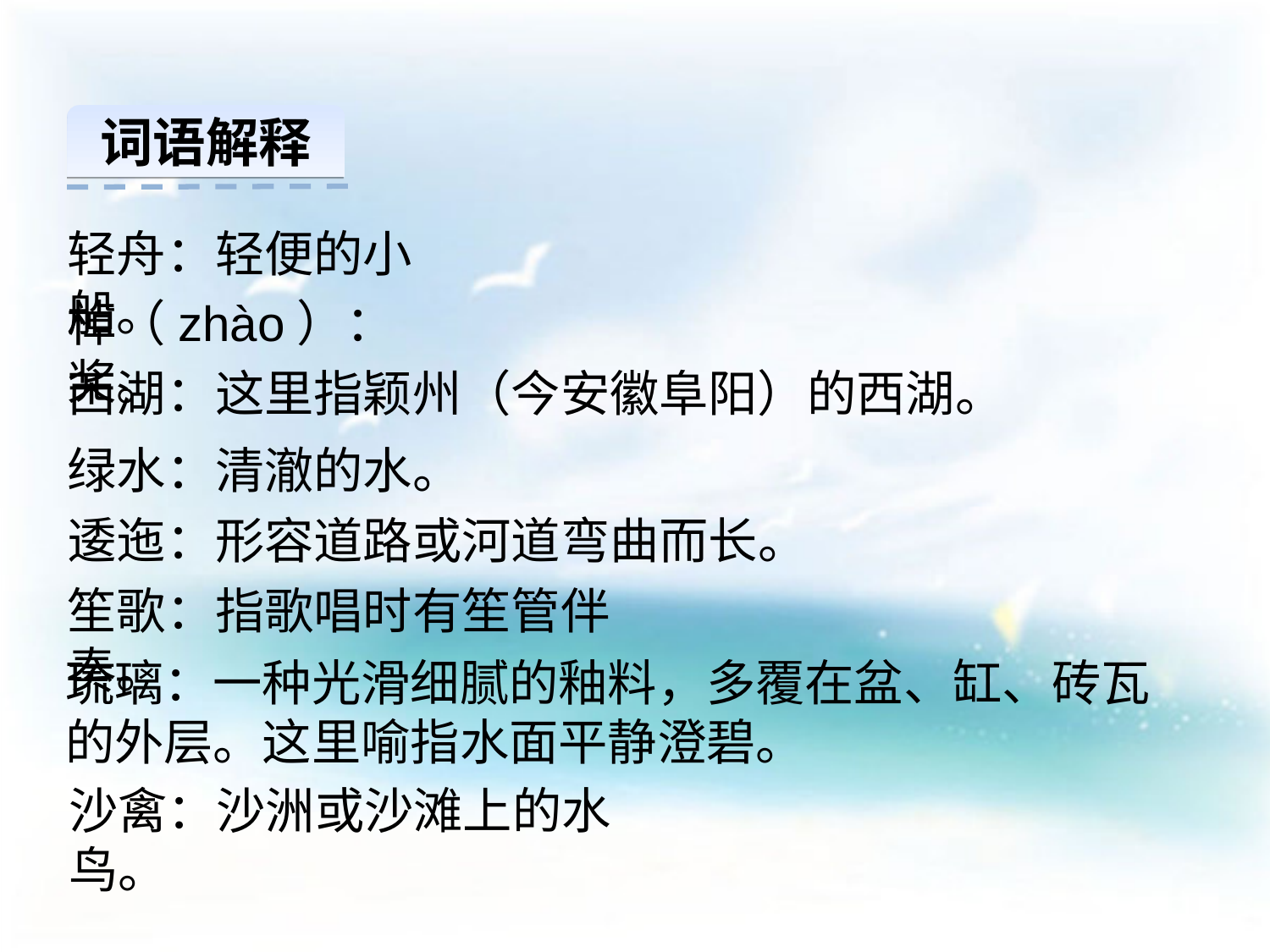

词语解释

轻舟：轻便的小船。
棹（zhào）：桨。
西湖：这里指颖州（今安徽阜阳）的西湖。
绿水：清澈的水。
逶迤：形容道路或河道弯曲而长。
笙歌：指歌唱时有笙管伴奏。
琉璃：一种光滑细腻的釉料，多覆在盆、缸、砖瓦的外层。这里喻指水面平静澄碧。
沙禽：沙洲或沙滩上的水鸟。